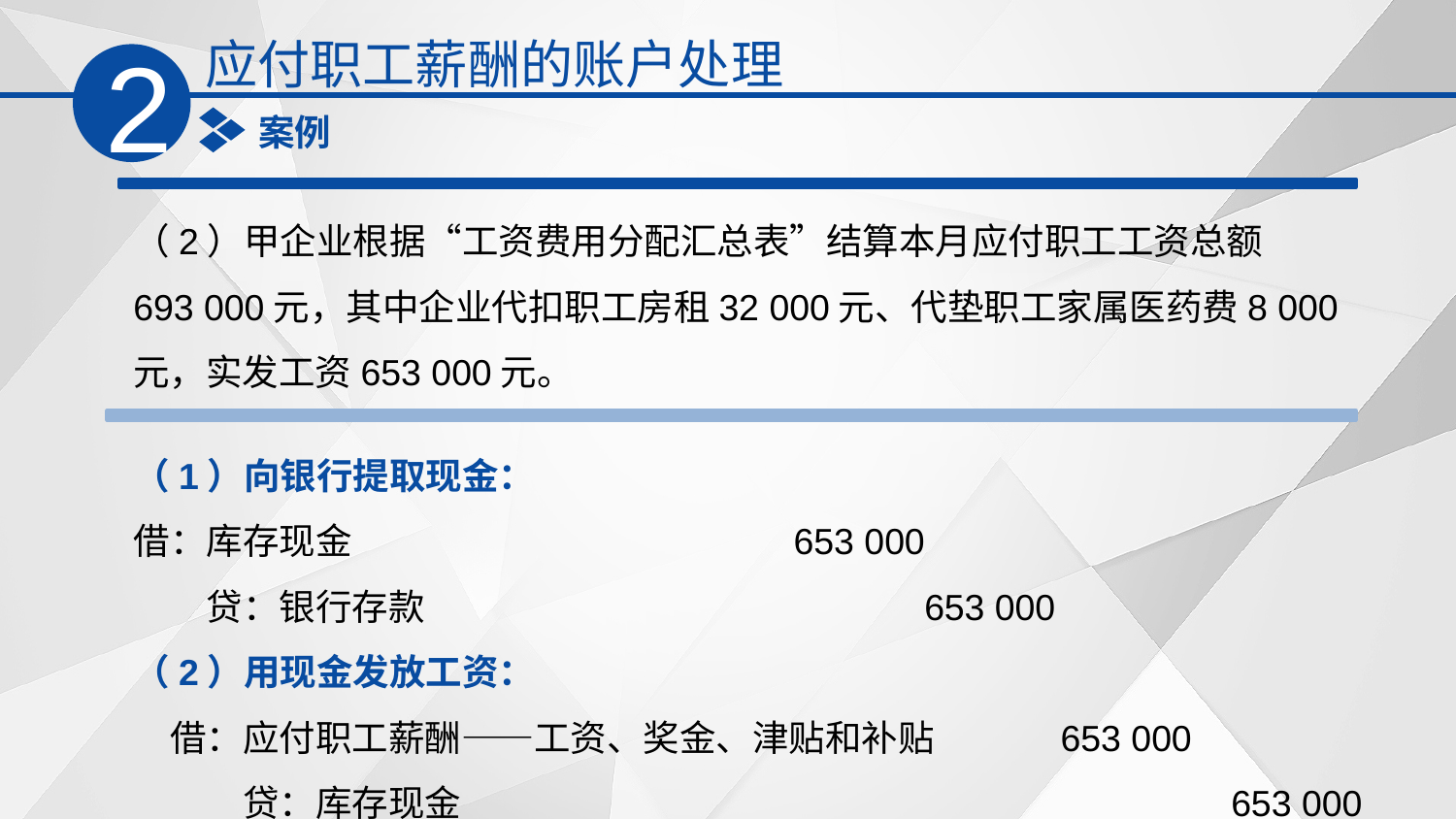

应付职工薪酬的账户处理
2

案例

（2）甲企业根据‌“工资费用分配汇总表‌”结算本月应付职工工资总额   693 000元，其中企业代扣职工房租32 000元、代垫职工家属医药费8 000元，实发工资653 000元。

（1）向银行提取现金：
借：库存现金　　　　　　                          653 000
　　贷：银行存款　　　　　　                                 653 000
（2）用现金发放工资：
　借：应付职工薪酬——工资、奖金、津贴和补贴　　　 653 000
　　　贷：库存现金　　　　　　　　　　　　　　　　　　　　    653 000